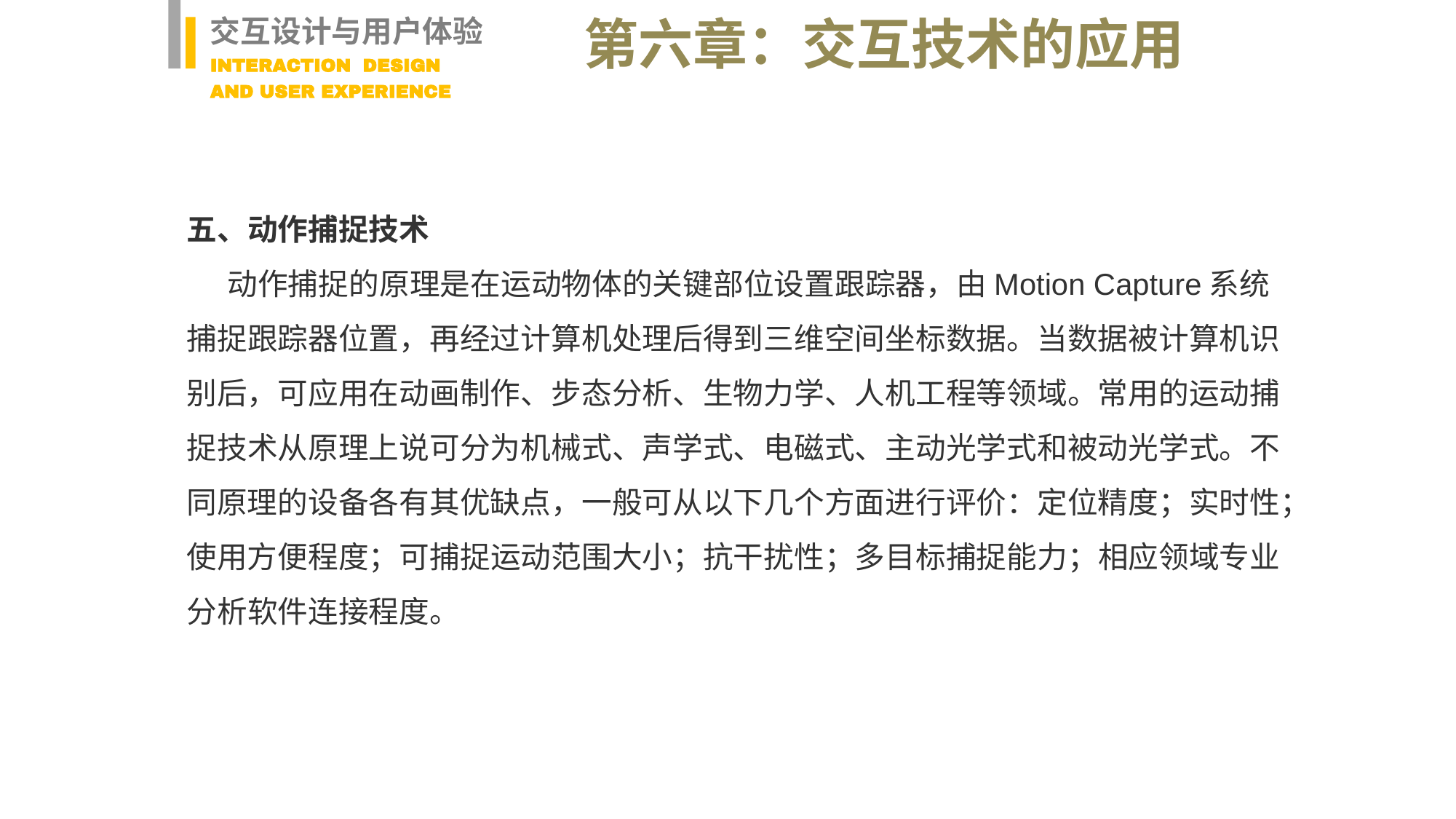

交互设计与用户体验
INTERACTION  DESIGN
AND USER EXPERIENCE
第六章：交互技术的应用

五、动作捕捉技术
     动作捕捉的原理是在运动物体的关键部位设置跟踪器，由Motion Capture系统捕捉跟踪器位置，再经过计算机处理后得到三维空间坐标数据。当数据被计算机识别后，可应用在动画制作、步态分析、生物力学、人机工程等领域。常用的运动捕捉技术从原理上说可分为机械式、声学式、电磁式、主动光学式和被动光学式。不同原理的设备各有其优缺点，一般可从以下几个方面进行评价：定位精度；实时性；使用方便程度；可捕捉运动范围大小；抗干扰性；多目标捕捉能力；相应领域专业分析软件连接程度。